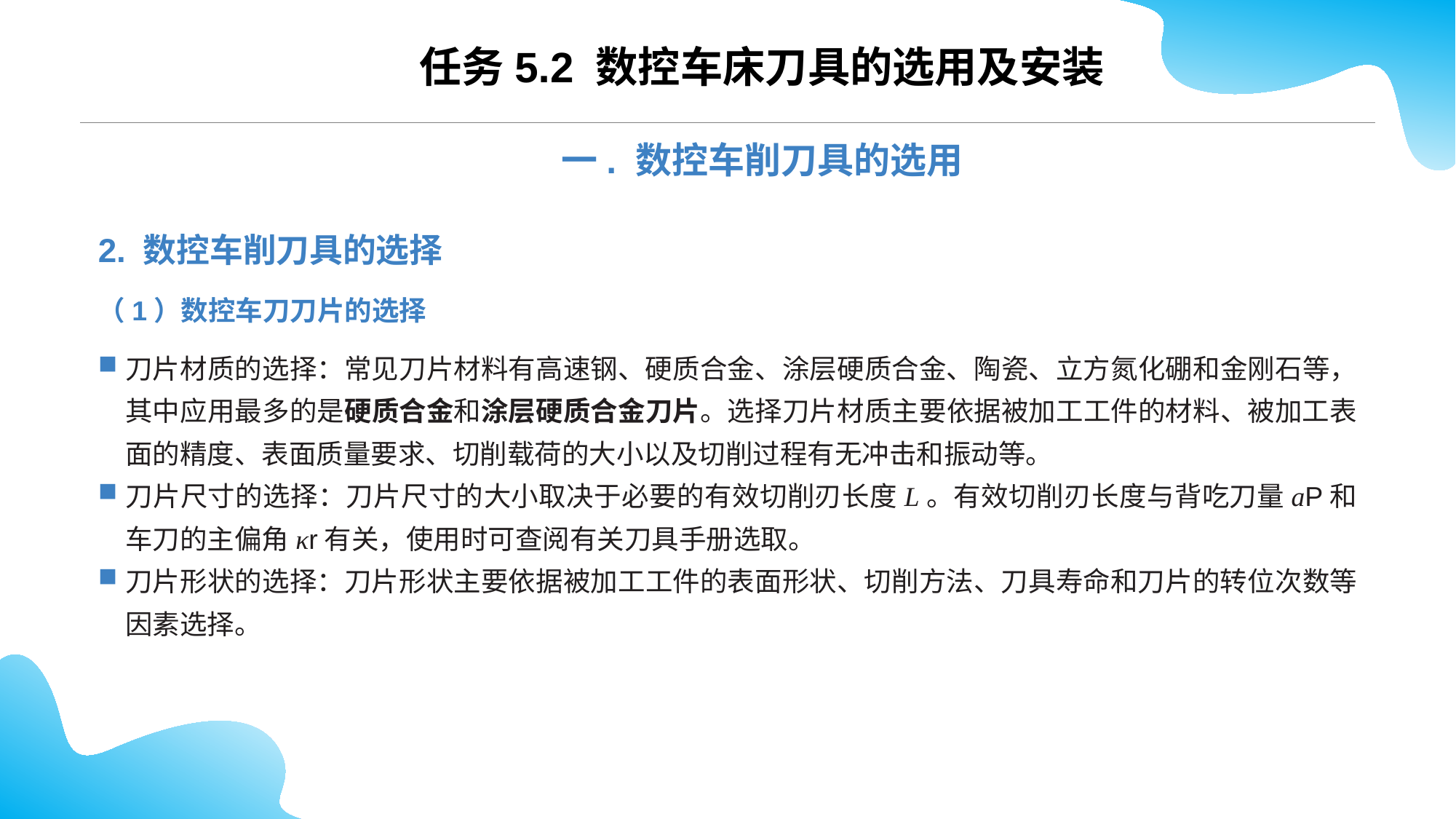

任务5.2 数控车床刀具的选用及安装
一. 数控车削刀具的选用
2. 数控车削刀具的选择
（1）数控车刀刀片的选择
刀片材质的选择：常见刀片材料有高速钢、硬质合金、涂层硬质合金、陶瓷、立方氮化硼和金刚石等， 其中应用最多的是硬质合金和涂层硬质合金刀片。选择刀片材质主要依据被加工工件的材料、被加工表面的精度、表面质量要求、切削载荷的大小以及切削过程有无冲击和振动等。
刀片尺寸的选择：刀片尺寸的大小取决于必要的有效切削刃长度L。有效切削刃长度与背吃刀量aP和车刀的主偏角κr有关，使用时可查阅有关刀具手册选取。
刀片形状的选择：刀片形状主要依据被加工工件的表面形状、切削方法、刀具寿命和刀片的转位次数等因素选择。